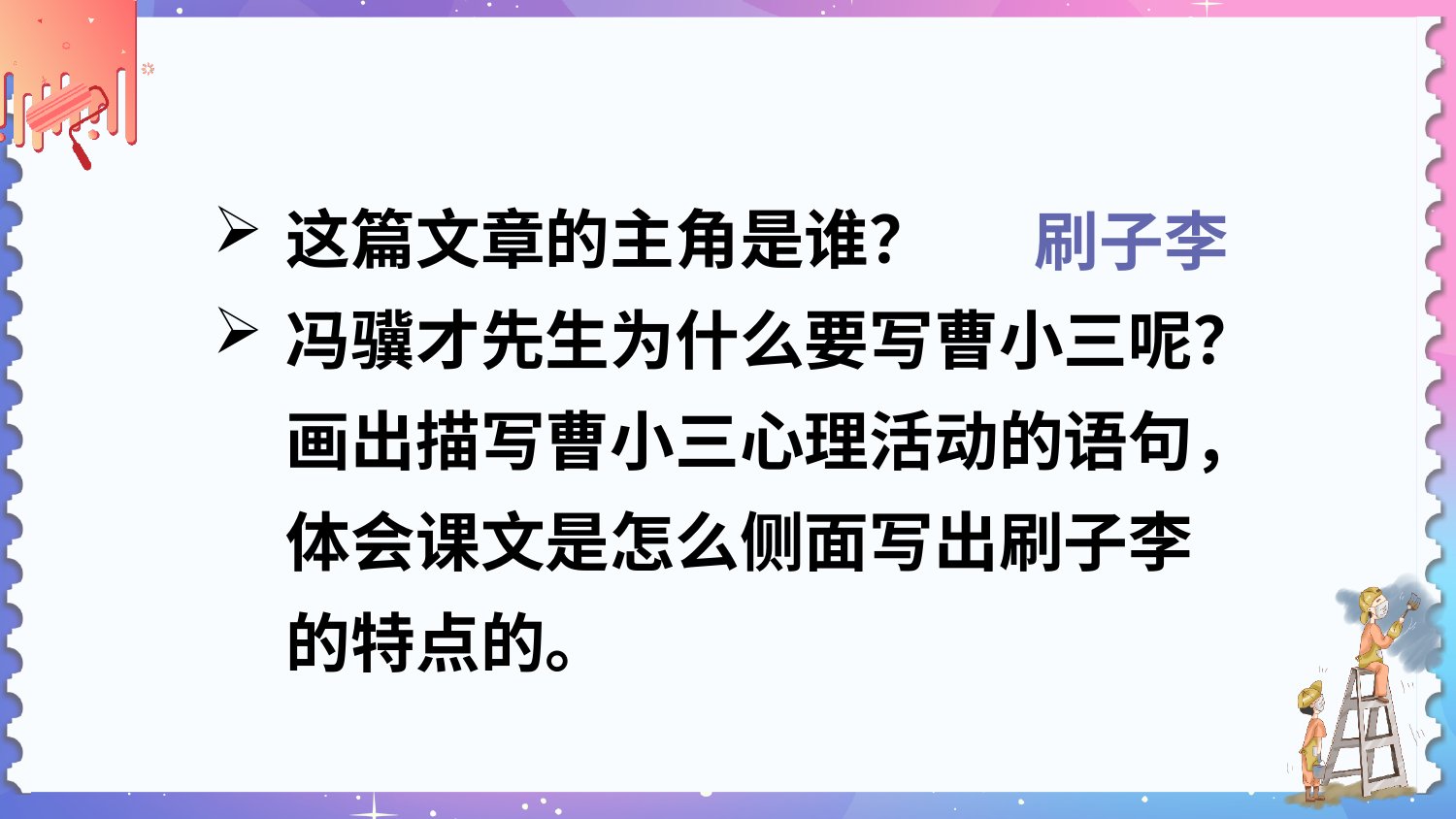

这篇文章的主角是谁？
冯骥才先生为什么要写曹小三呢？画出描写曹小三心理活动的语句，体会课文是怎么侧面写出刷子李的特点的。
刷子李